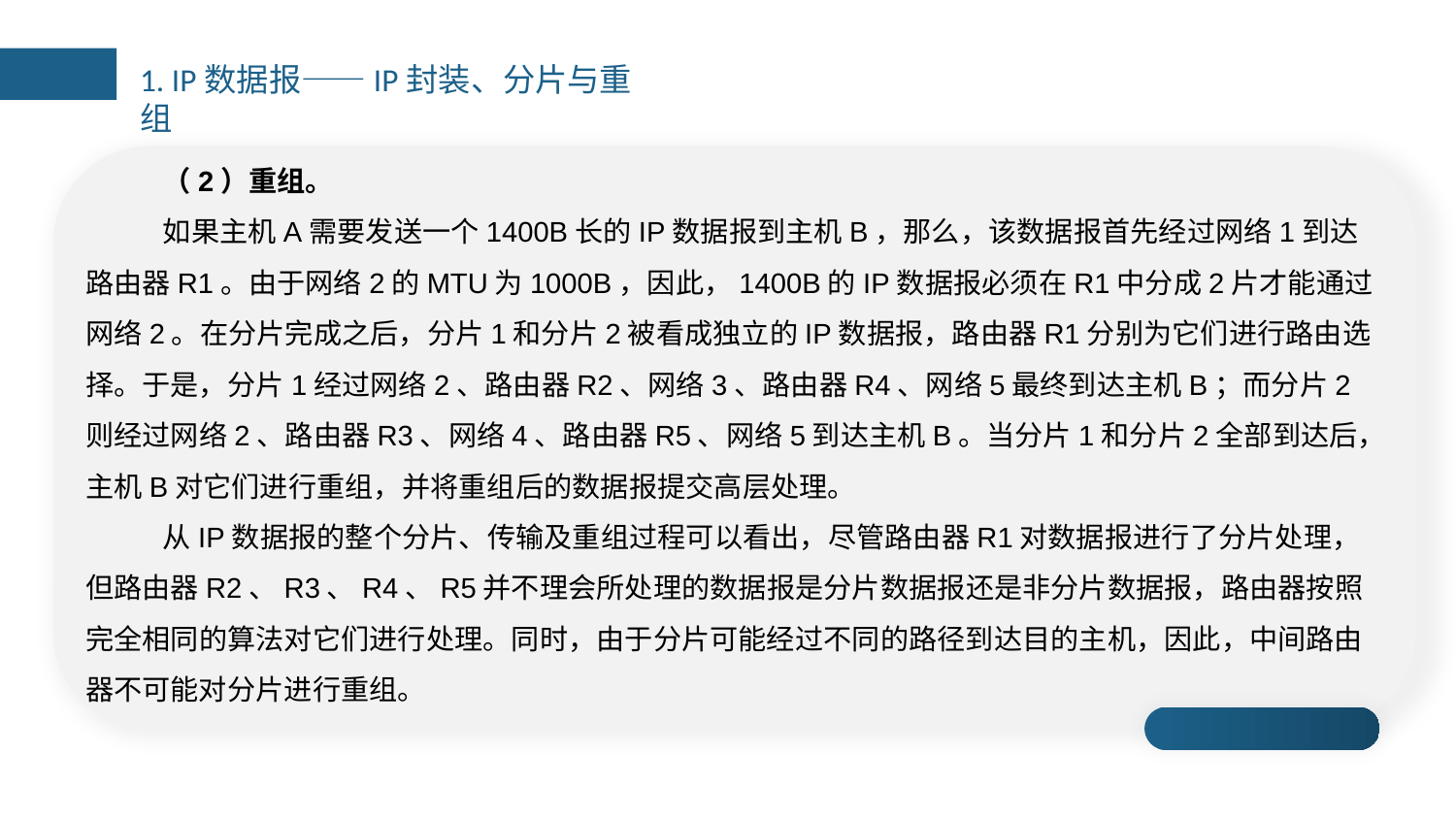

1. IP数据报——IP封装、分片与重组
（2）重组。
如果主机A需要发送一个1400B长的IP数据报到主机B，那么，该数据报首先经过网络1到达路由器R1。由于网络2的MTU为1000B，因此，1400B的IP数据报必须在R1中分成2片才能通过网络2。在分片完成之后，分片1和分片2被看成独立的IP数据报，路由器R1分别为它们进行路由选择。于是，分片1经过网络2、路由器R2、网络3、路由器R4、网络5最终到达主机B；而分片2则经过网络2、路由器R3、网络4、路由器R5、网络5到达主机B。当分片1和分片2全部到达后，主机B对它们进行重组，并将重组后的数据报提交高层处理。
从IP数据报的整个分片、传输及重组过程可以看出，尽管路由器R1对数据报进行了分片处理，但路由器R2、R3、R4、R5并不理会所处理的数据报是分片数据报还是非分片数据报，路由器按照完全相同的算法对它们进行处理。同时，由于分片可能经过不同的路径到达目的主机，因此，中间路由器不可能对分片进行重组。